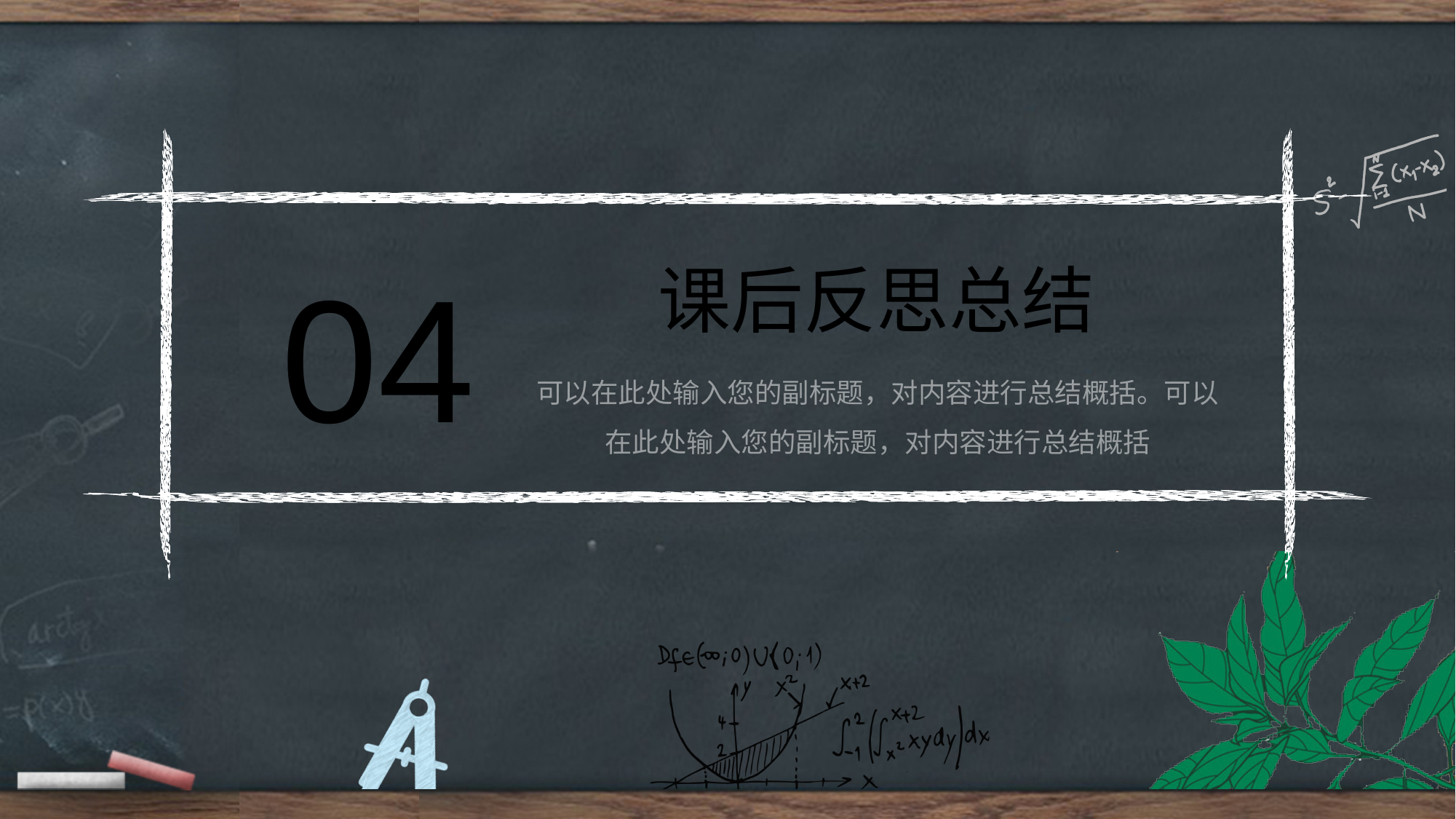

04
课后反思总结

可以在此处输入您的副标题，对内容进行总结概括。可以在此处输入您的副标题，对内容进行总结概括